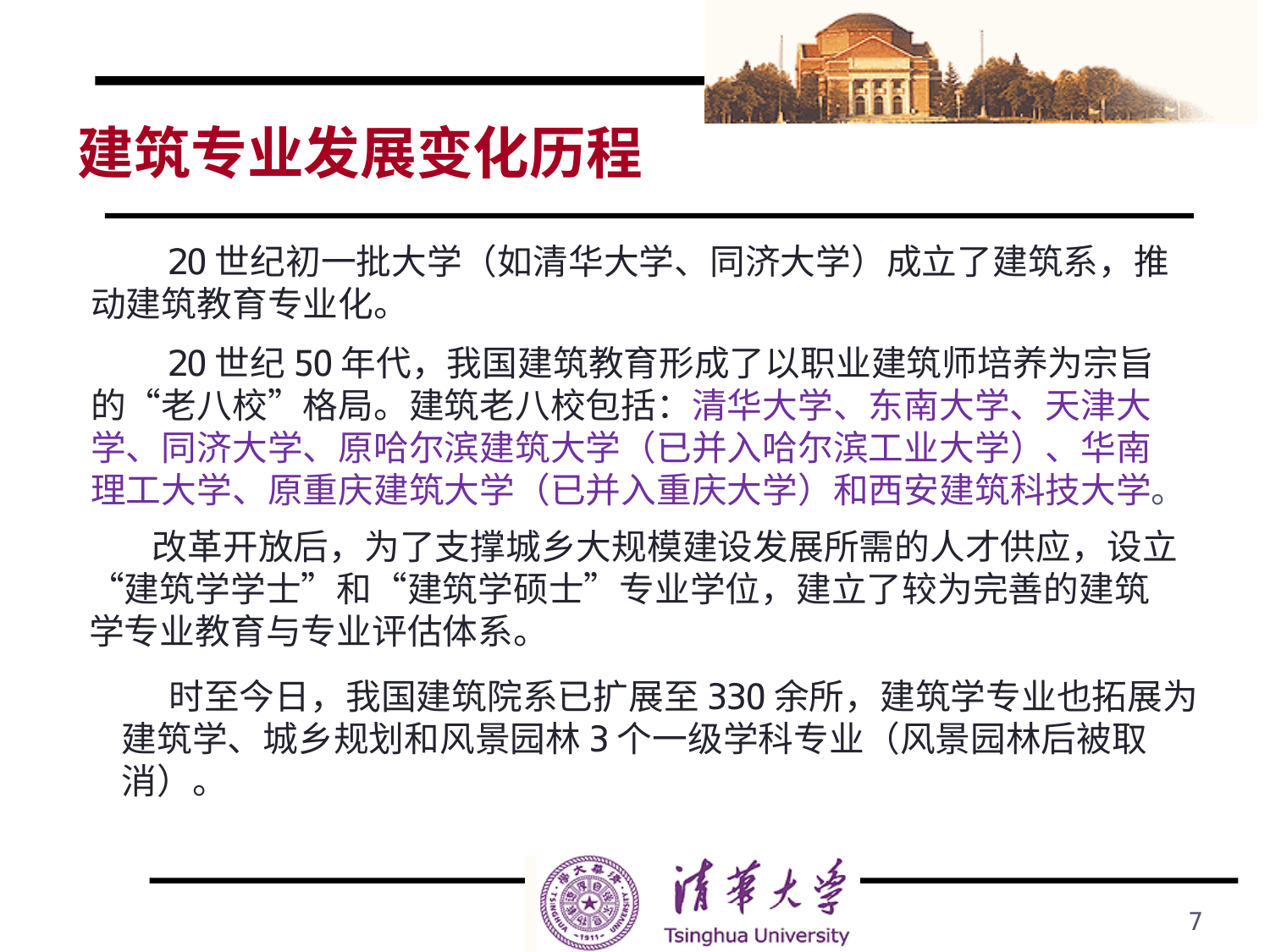

# 建筑专业发展变化历程
       20世纪初一批大学（如清华大学、同济大学）成立了建筑系，推动建筑教育专业化。
       20世纪50年代，我国建筑教育形成了以职业建筑师培养为宗旨的“老八校”格局。建筑老八校包括：清华大学、东南大学、天津大学、同济大学、原哈尔滨建筑大学（已并入哈尔滨工业大学）、华南理工大学、原重庆建筑大学（已并入重庆大学）和西安建筑科技大学。
       改革开放后，为了支撑城乡大规模建设发展所需的人才供应，设立“建筑学学士”和“建筑学硕士”专业学位，建立了较为完善的建筑学专业教育与专业评估体系。
     时至今日，我国建筑院系已扩展至330余所，建筑学专业也拓展为建筑学、城乡规划和风景园林3个一级学科专业（风景园林后被取消）。